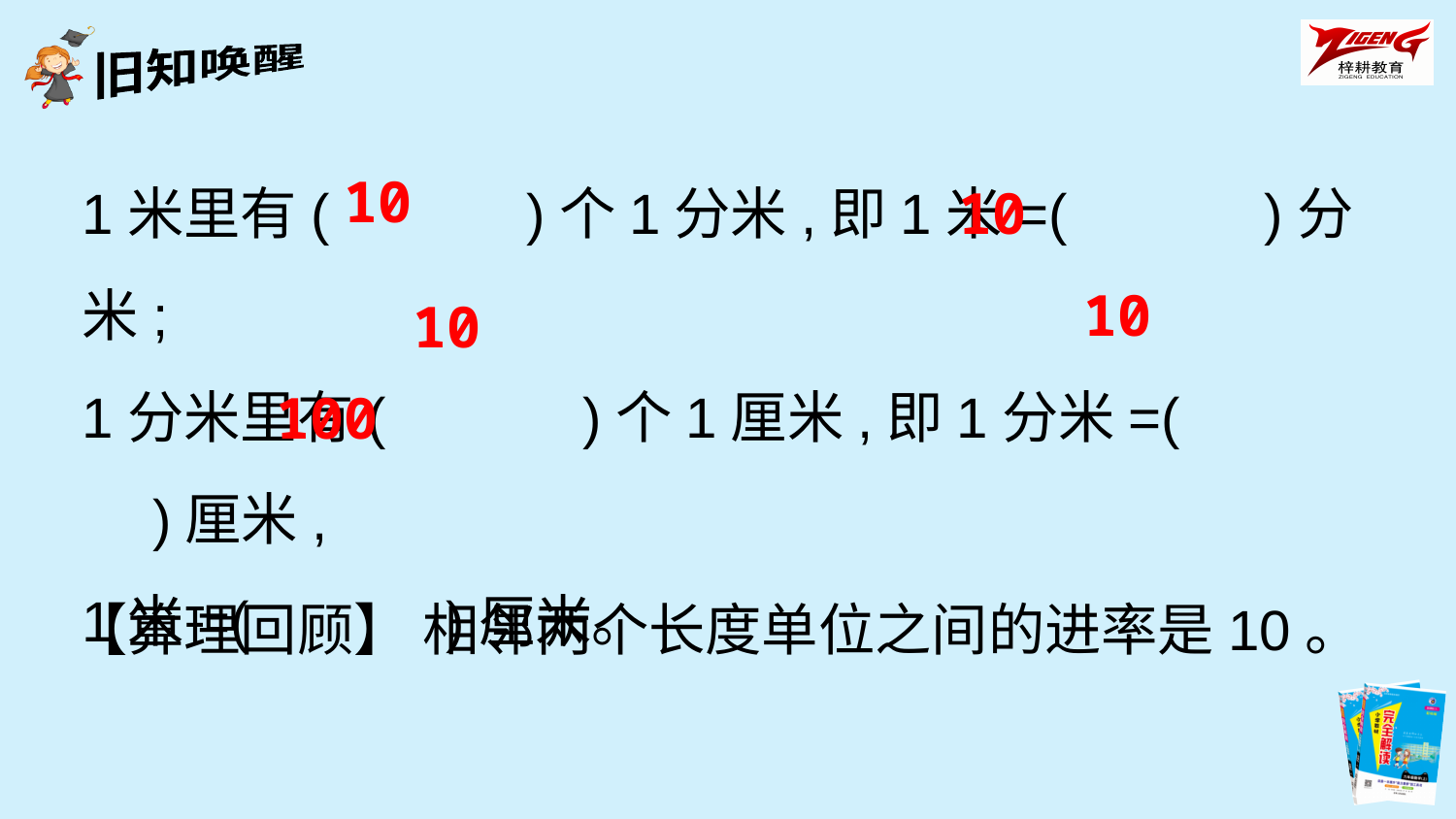

10
1米里有(　　　)个1分米,即1米=(　　　)分米;
1分米里有(　　　)个1厘米,即1分米=(　　　)厘米,
1米=(　　　)厘米。
10
10
10
100
【算理回顾】 相邻两个长度单位之间的进率是10。